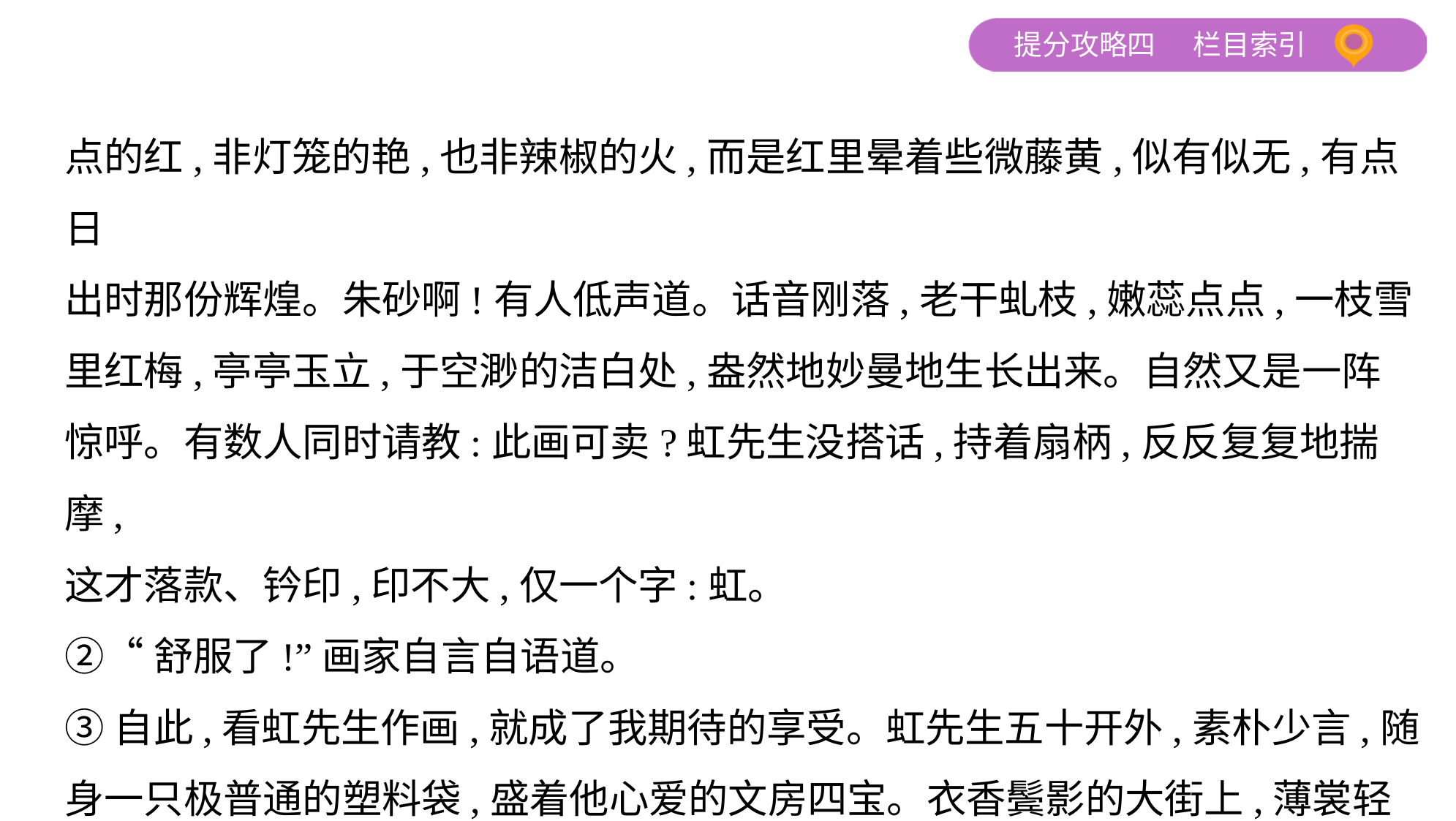

点的红,非灯笼的艳,也非辣椒的火,而是红里晕着些微藤黄,似有似无,有点日
出时那份辉煌。朱砂啊!有人低声道。话音刚落,老干虬枝,嫩蕊点点,一枝雪
里红梅,亭亭玉立,于空渺的洁白处,盎然地妙曼地生长出来。自然又是一阵
惊呼。有数人同时请教:此画可卖?虹先生没搭话,持着扇柄,反反复复地揣摩,
这才落款、钤印,印不大,仅一个字:虹。
②“舒服了!”画家自言自语道。
③自此,看虹先生作画,就成了我期待的享受。虹先生五十开外,素朴少言,随
身一只极普通的塑料袋,盛着他心爱的文房四宝。衣香鬓影的大街上,薄裳轻
履,提着塑料袋的虹先生,是如此不合时尚,一副三四十年前小厂会计的模样。